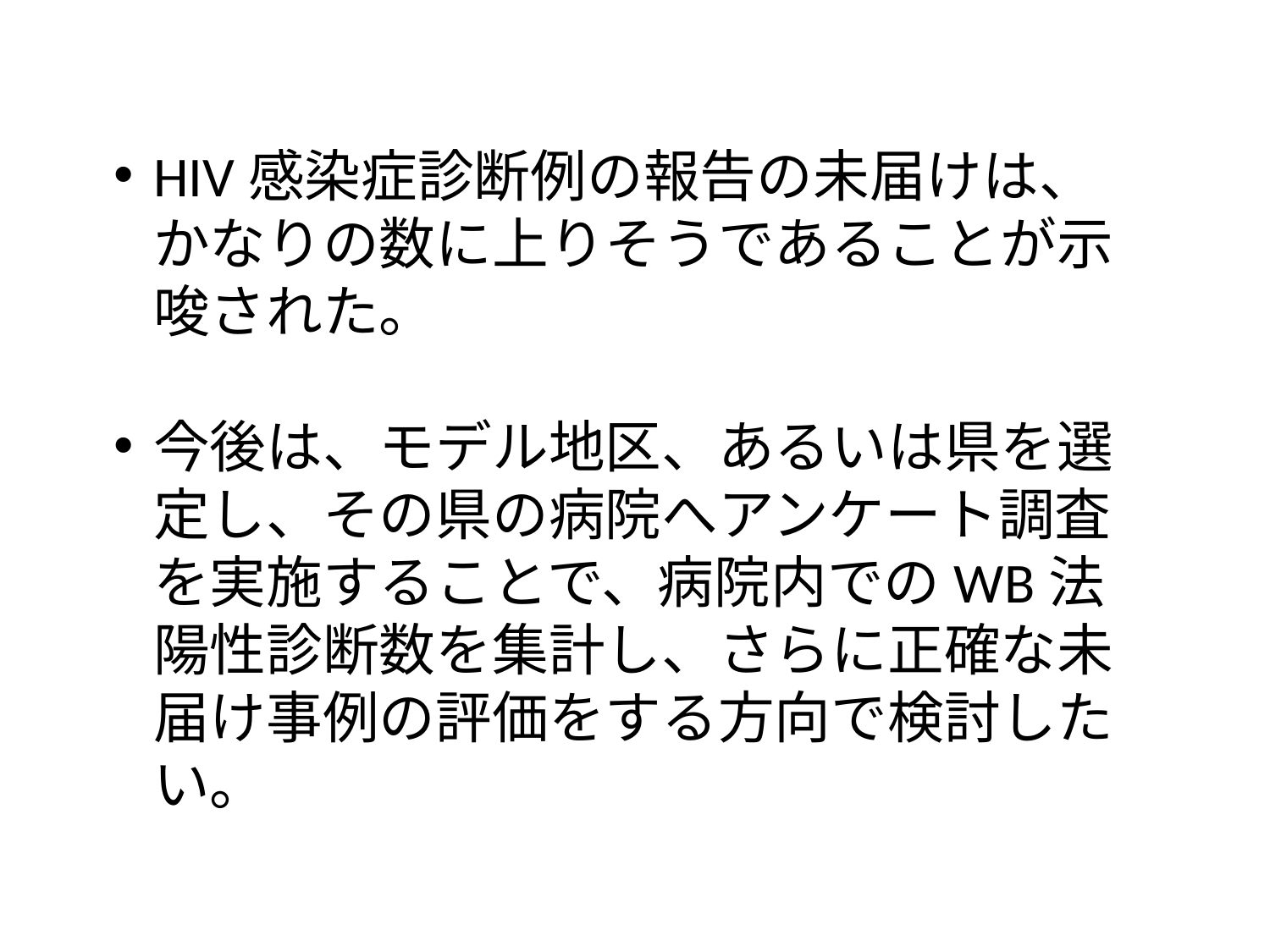

HIV感染症診断例の報告の未届けは、かなりの数に上りそうであることが示唆された。

今後は、モデル地区、あるいは県を選定し、その県の病院へアンケート調査を実施することで、病院内でのWB法陽性診断数を集計し、さらに正確な未届け事例の評価をする方向で検討したい。